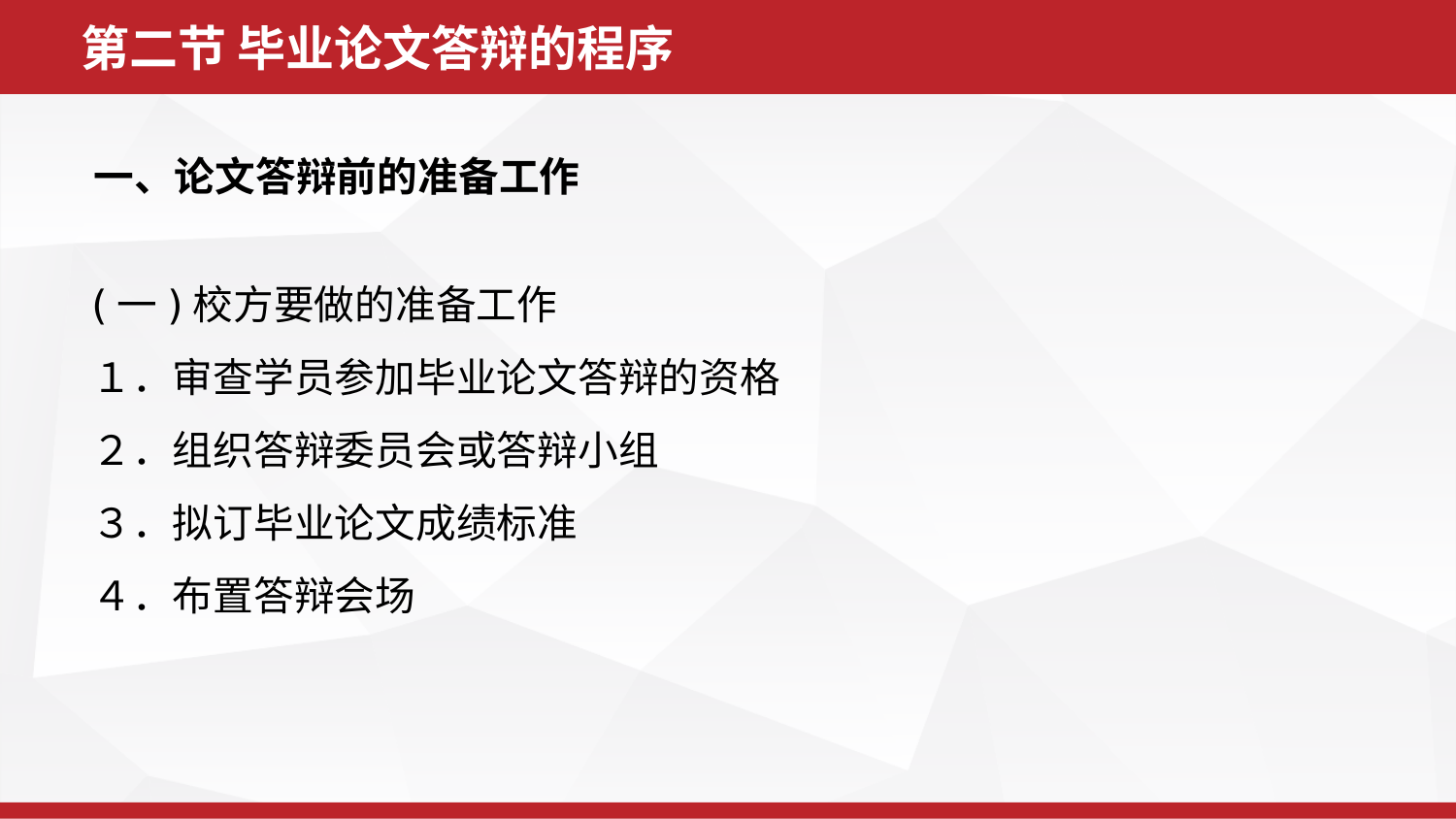

第二节 毕业论文答辩的程序
一、论文答辩前的准备工作
(一)校方要做的准备工作
１．审查学员参加毕业论文答辩的资格
２．组织答辩委员会或答辩小组
３．拟订毕业论文成绩标准
４．布置答辩会场